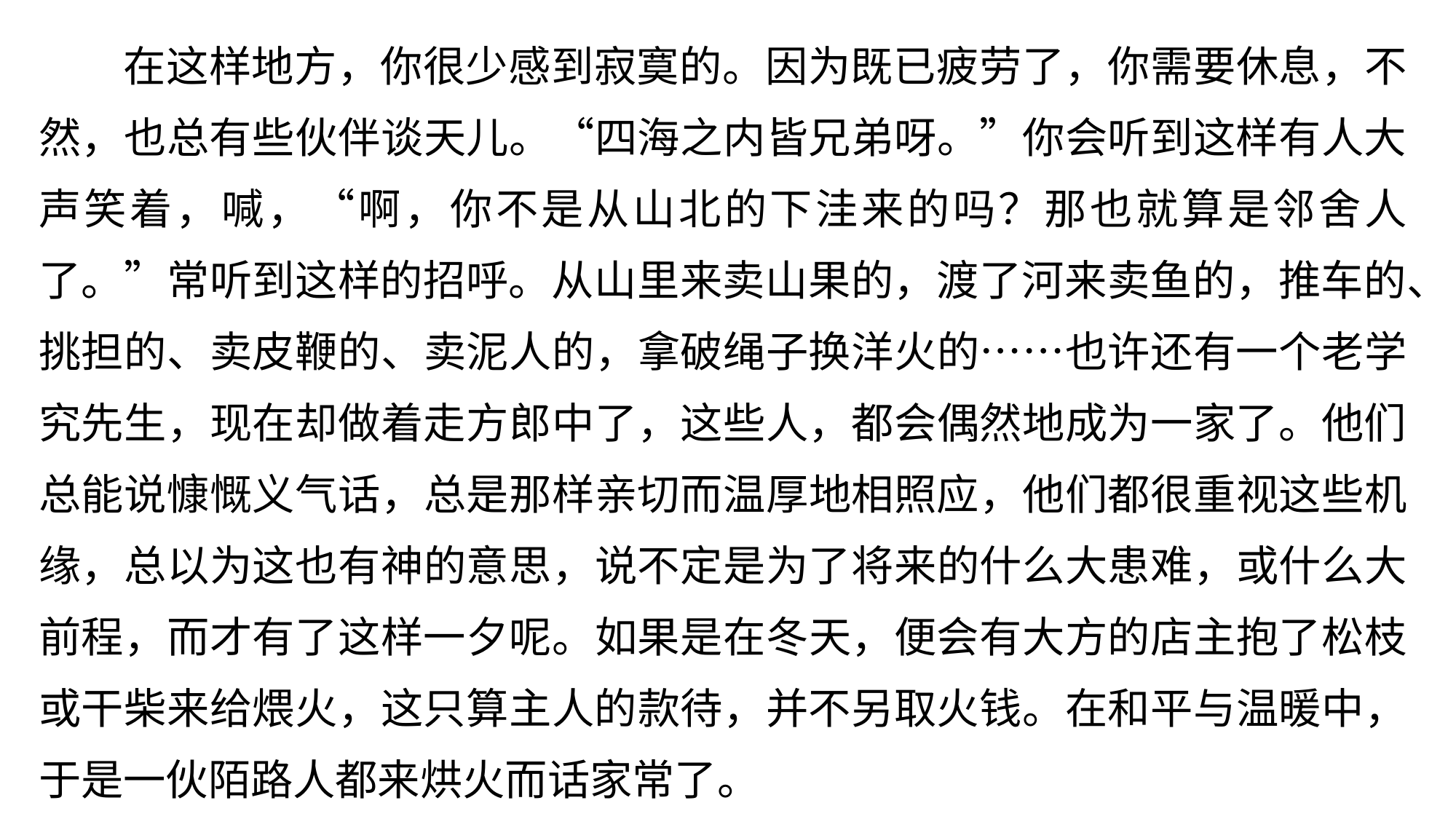

在这样地方，你很少感到寂寞的。因为既已疲劳了，你需要休息，不然，也总有些伙伴谈天儿。“四海之内皆兄弟呀。”你会听到这样有人大声笑着，喊，“啊，你不是从山北的下洼来的吗？那也就算是邻舍人了。”常听到这样的招呼。从山里来卖山果的，渡了河来卖鱼的，推车的、挑担的、卖皮鞭的、卖泥人的，拿破绳子换洋火的……也许还有一个老学究先生，现在却做着走方郎中了，这些人，都会偶然地成为一家了。他们总能说慷慨义气话，总是那样亲切而温厚地相照应，他们都很重视这些机缘，总以为这也有神的意思，说不定是为了将来的什么大患难，或什么大前程，而才有了这样一夕呢。如果是在冬天，便会有大方的店主抱了松枝或干柴来给煨火，这只算主人的款待，并不另取火钱。在和平与温暖中，于是一伙陌路人都来烘火而话家常了。